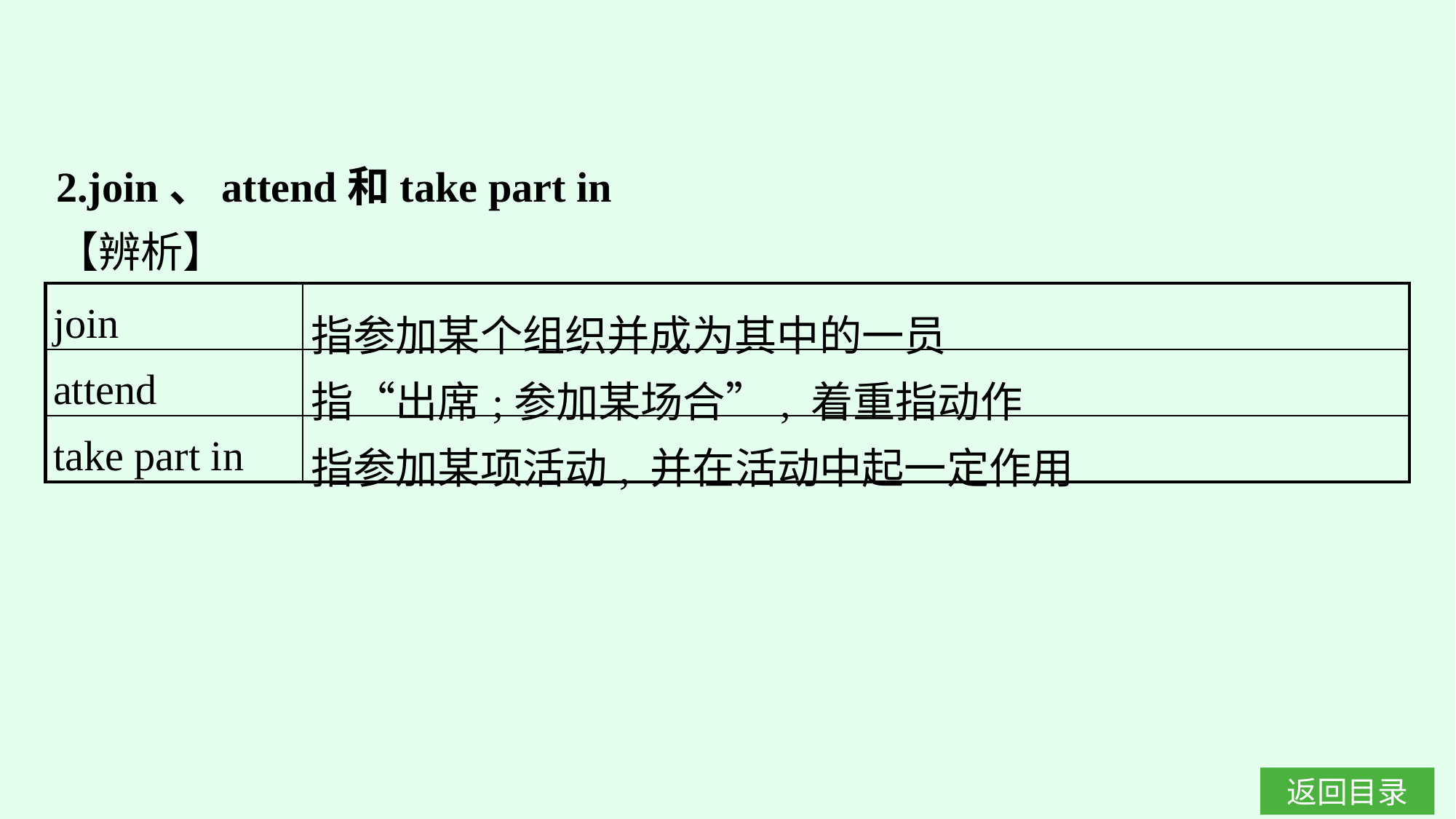

2.join、attend和take part in
【辨析】
| join | 指参加某个组织并成为其中的一员 |
| --- | --- |
| attend | 指“出席;参加某场合”, 着重指动作 |
| take part in | 指参加某项活动, 并在活动中起一定作用 |